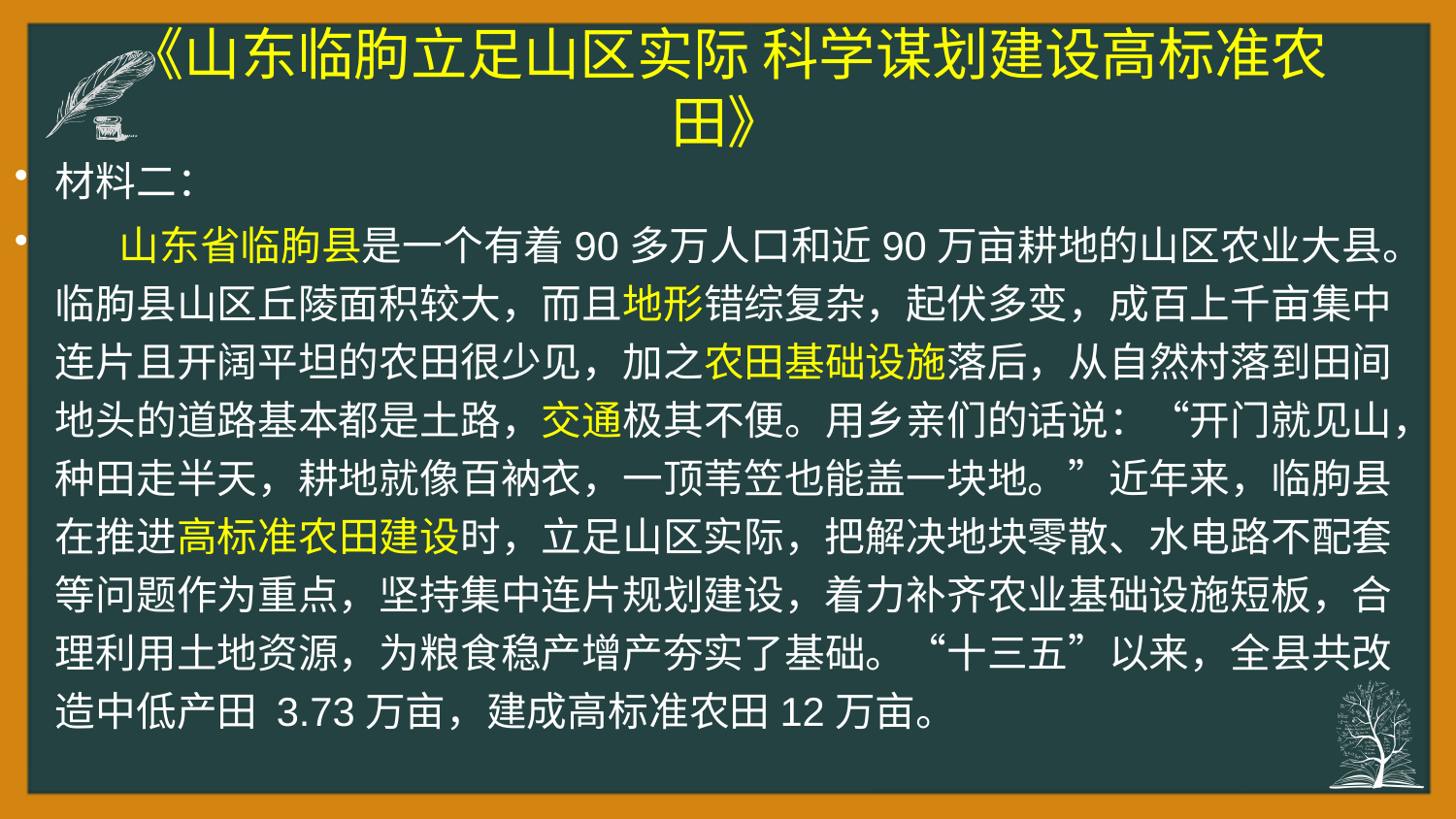

# 《山东临朐立足山区实际 科学谋划建设高标准农田》
材料二：
      山东省临朐县是一个有着90多万人口和近90万亩耕地的山区农业大县。临朐县山区丘陵面积较大，而且地形错综复杂，起伏多变，成百上千亩集中连片且开阔平坦的农田很少见，加之农田基础设施落后，从自然村落到田间地头的道路基本都是土路，交通极其不便。用乡亲们的话说：“开门就见山，种田走半天，耕地就像百衲衣，一顶苇笠也能盖一块地。”近年来，临朐县在推进高标准农田建设时，立足山区实际，把解决地块零散、水电路不配套等问题作为重点，坚持集中连片规划建设，着力补齐农业基础设施短板，合理利用土地资源，为粮食稳产增产夯实了基础。“十三五”以来，全县共改造中低产田 3.73万亩，建成高标准农田12万亩。